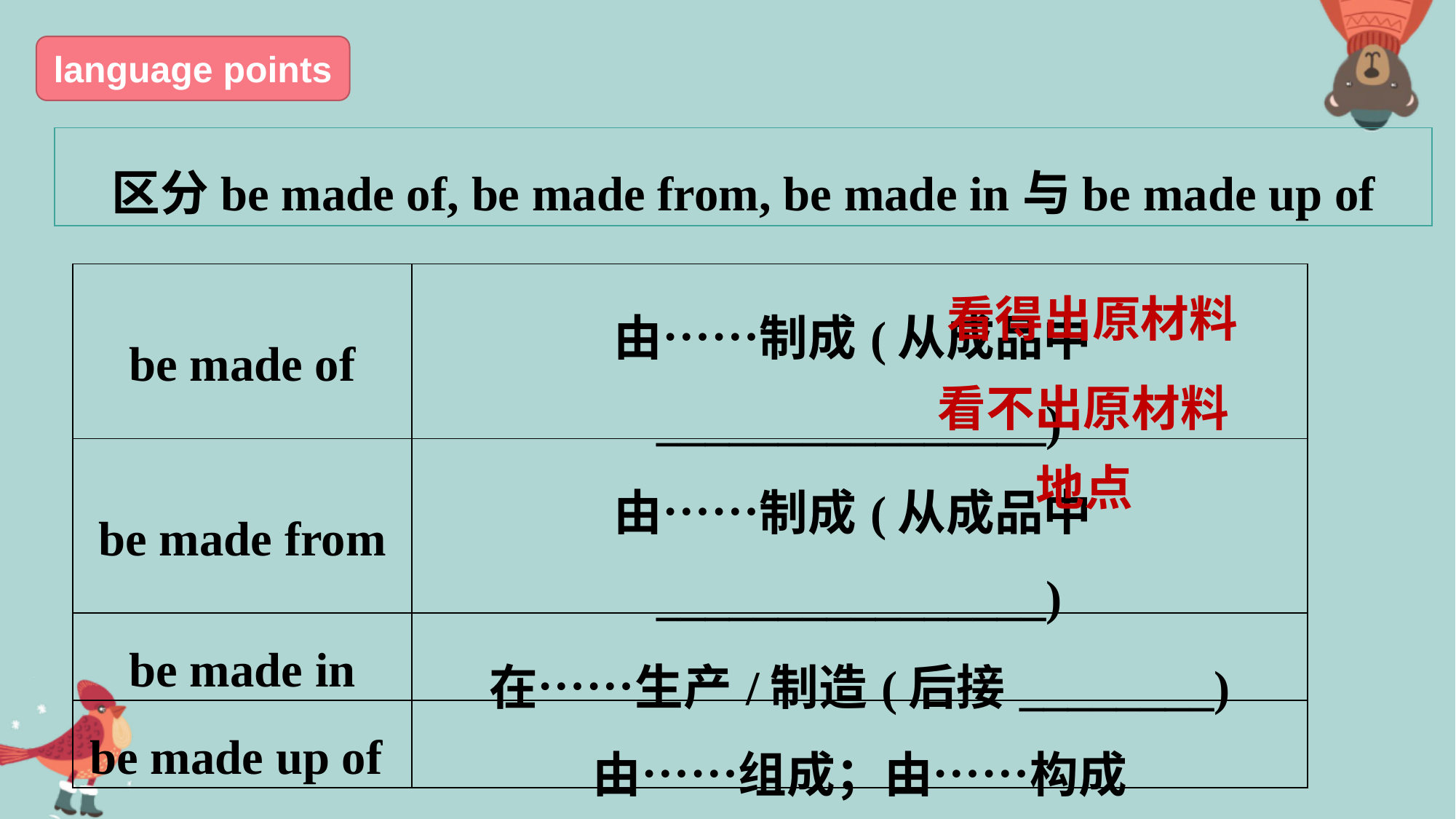

language points
 区分be made of, be made from, be made in与be made up of
| be made of | 由……制成(从成品中\_\_\_\_\_\_\_\_\_\_\_\_\_\_\_\_) |
| --- | --- |
| be made from | 由……制成(从成品中\_\_\_\_\_\_\_\_\_\_\_\_\_\_\_\_) |
| be made in | 在……生产/制造(后接\_\_\_\_\_\_\_\_) |
| be made up of | 由……组成；由……构成 |
看得出原材料
看不出原材料
地点